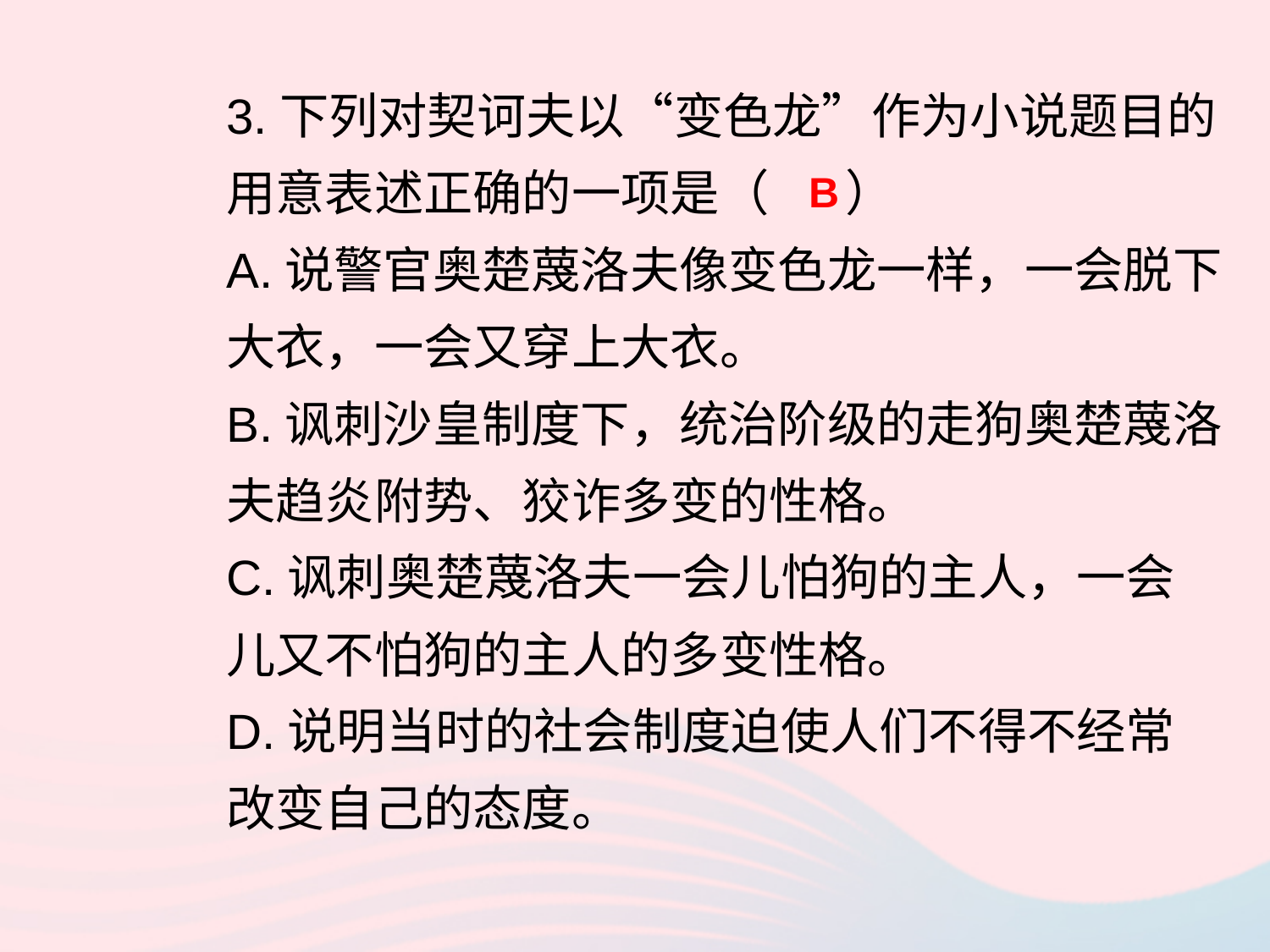

3.下列对契诃夫以“变色龙”作为小说题目的用意表述正确的一项是（       ）
A.说警官奥楚蔑洛夫像变色龙一样，一会脱下大衣，一会又穿上大衣。
B.讽刺沙皇制度下，统治阶级的走狗奥楚蔑洛夫趋炎附势、狡诈多变的性格。
C.讽刺奥楚蔑洛夫一会儿怕狗的主人，一会儿又不怕狗的主人的多变性格。
D.说明当时的社会制度迫使人们不得不经常改变自己的态度。
B